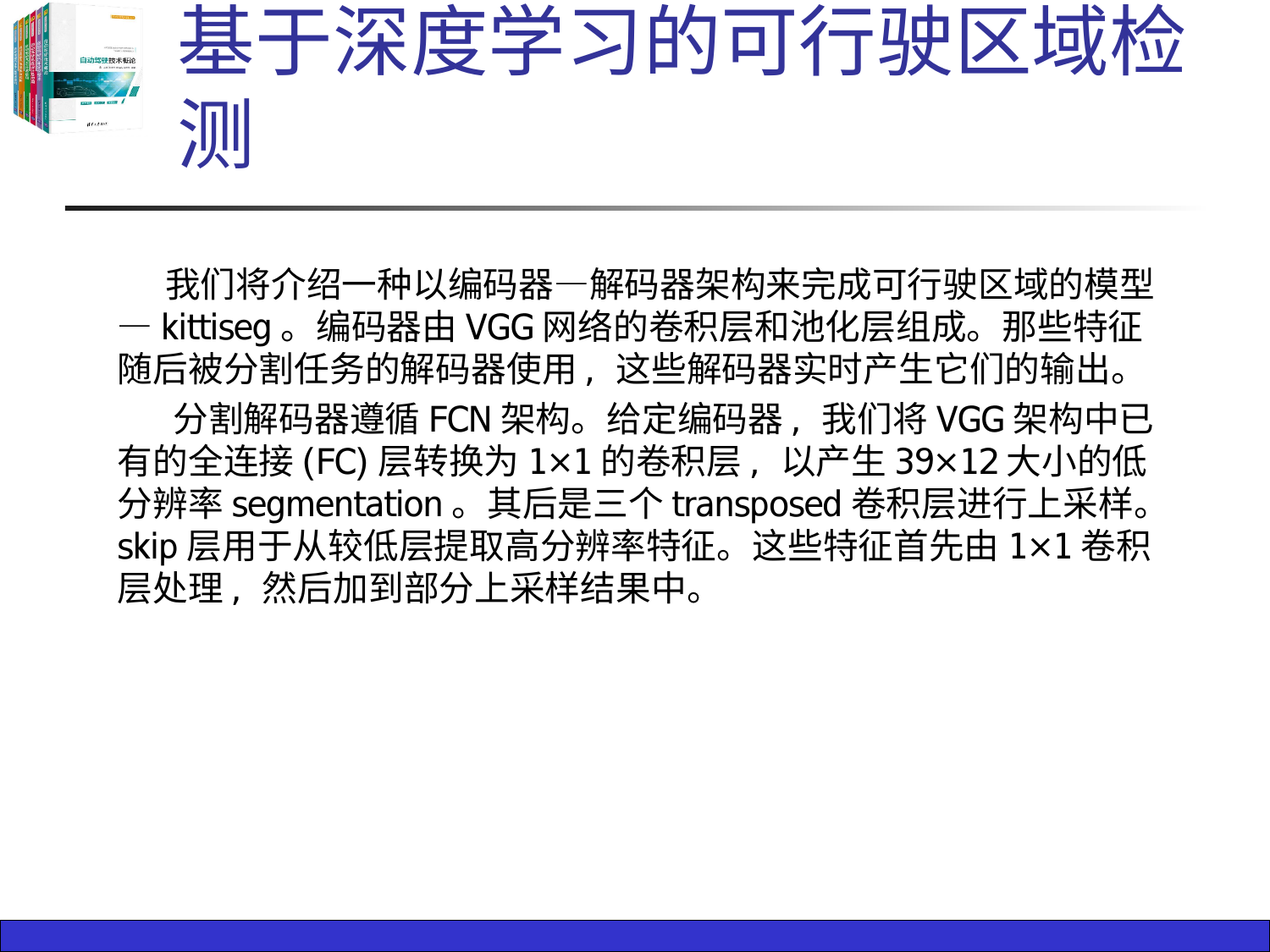

# 基于深度学习的可行驶区域检测
     我们将介绍一种以编码器—解码器架构来完成可行驶区域的模型—kittiseg。编码器由VGG网络的卷积层和池化层组成。那些特征随后被分割任务的解码器使用, 这些解码器实时产生它们的输出。
      分割解码器遵循FCN架构。给定编码器, 我们将VGG架构中已有的全连接(FC)层转换为1×1的卷积层, 以产生39×12大小的低分辨率segmentation。其后是三个transposed卷积层进行上采样。skip层用于从较低层提取高分辨率特征。这些特征首先由1×1卷积层处理, 然后加到部分上采样结果中。